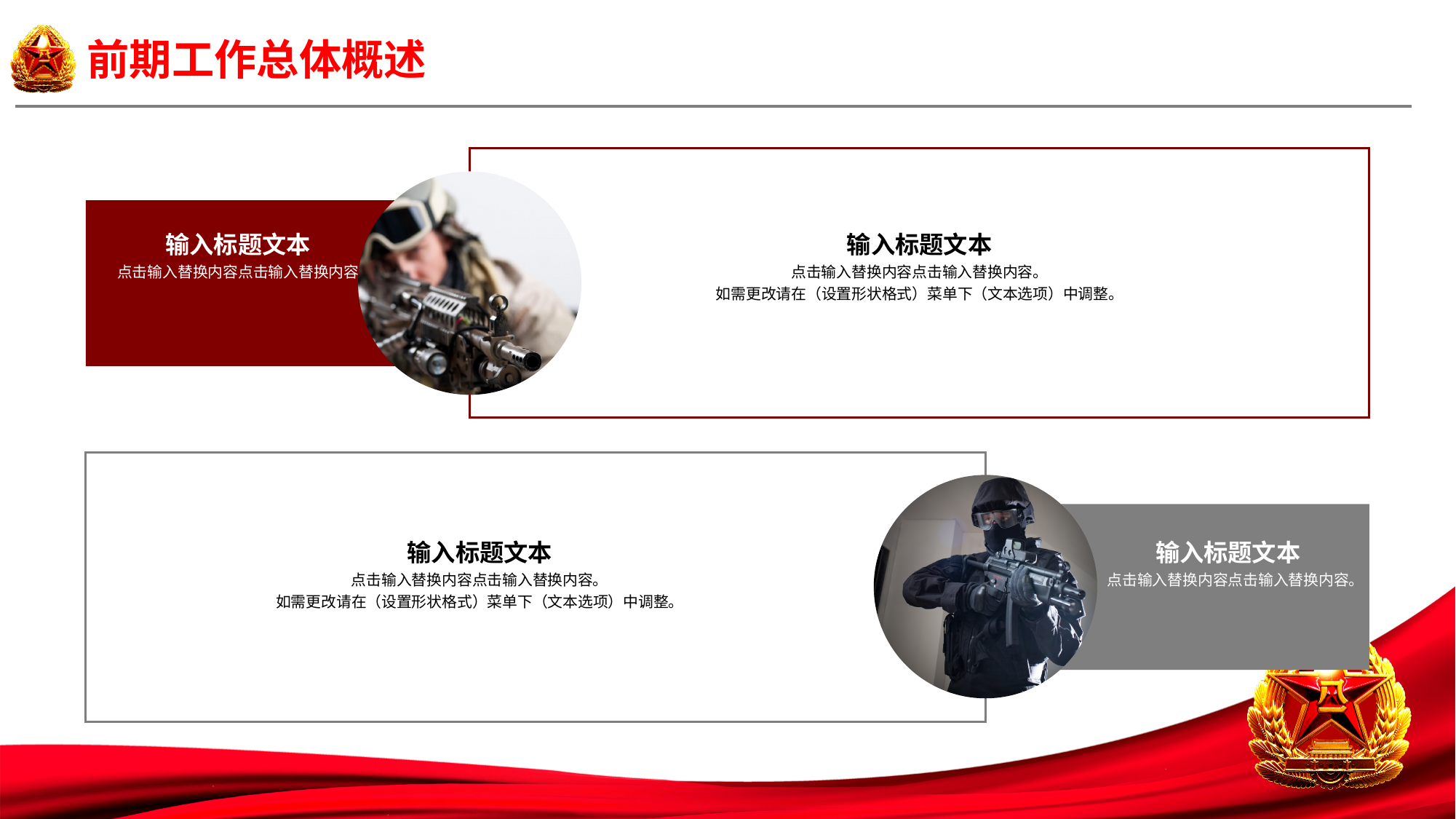

输入标题文本
点击输入替换内容点击输入替换内容。
如需更改请在（设置形状格式）菜单下（文本选项）中调整。

输入标题文本
点击输入替换内容点击输入替换内容。

输入标题文本
点击输入替换内容点击输入替换内容。
如需更改请在（设置形状格式）菜单下（文本选项）中调整。

输入标题文本
点击输入替换内容点击输入替换内容。